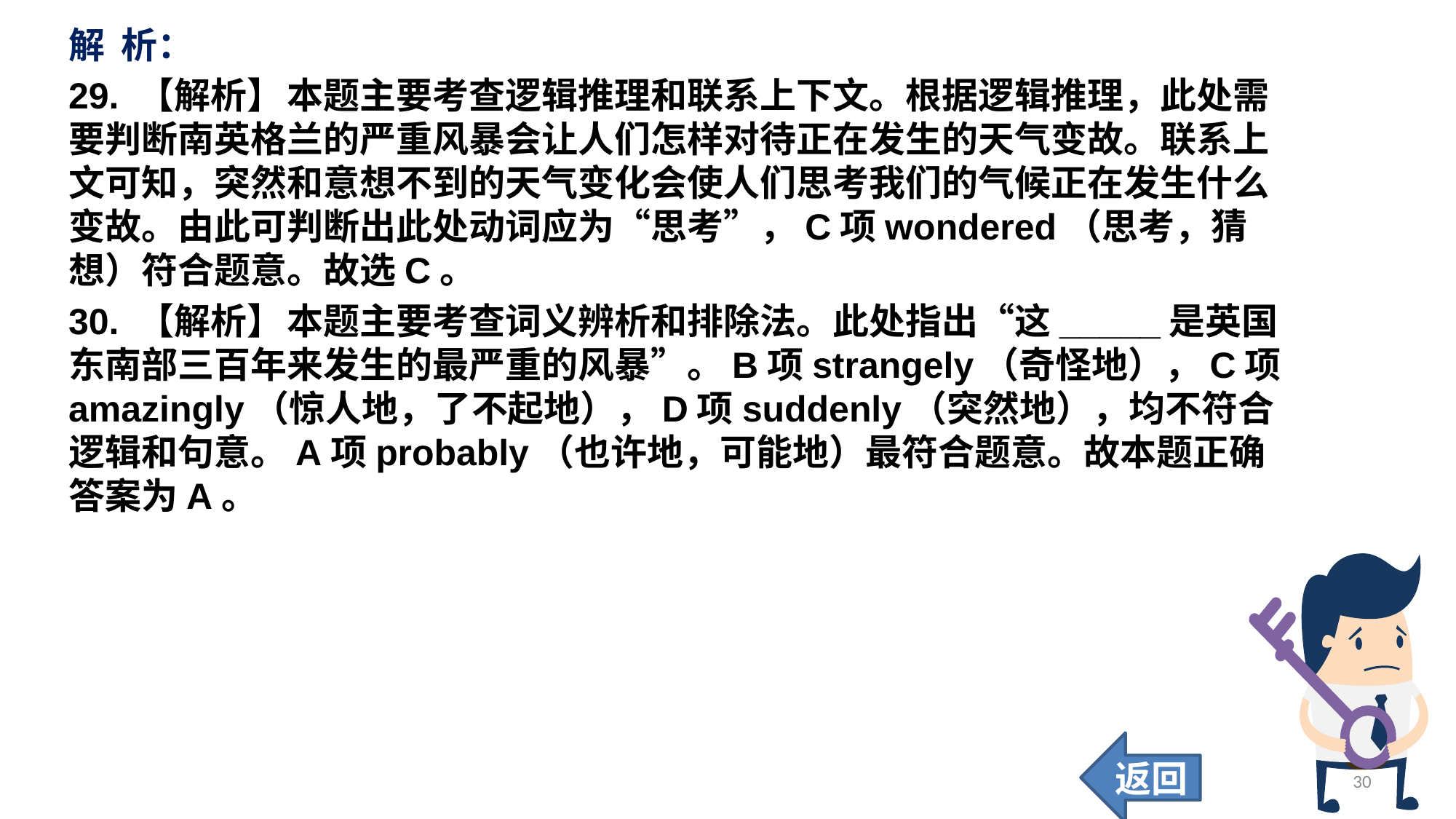

解  析：
29. 【解析】	本题主要考查逻辑推理和联系上下文。根据逻辑推理，此处需要判断南英格兰的严重风暴会让人们怎样对待正在发生的天气变故。联系上文可知，突然和意想不到的天气变化会使人们思考我们的气候正在发生什么变故。由此可判断出此处动词应为“思考”，C项wondered（思考，猜想）符合题意。故选C。
30. 【解析】	本题主要考查词义辨析和排除法。此处指出“这_____是英国东南部三百年来发生的最严重的风暴”。B项strangely（奇怪地），C项amazingly（惊人地，了不起地），D项suddenly（突然地），均不符合逻辑和句意。A项probably（也许地，可能地）最符合题意。故本题正确答案为A。

返回
30